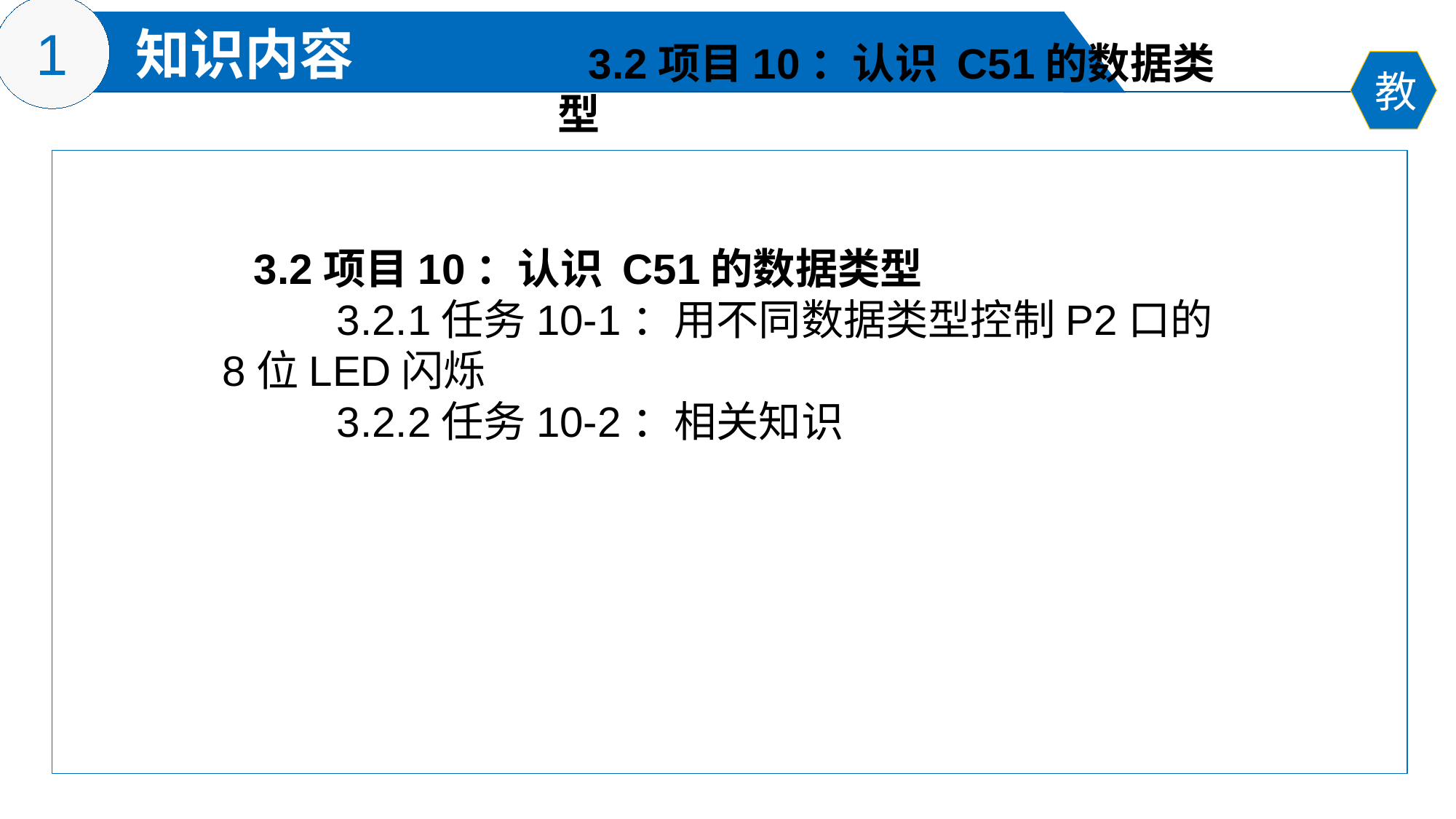

3.2项目10：认识 C51的数据类型
3.2项目10：认识 C51的数据类型
       3.2.1任务10-1：用不同数据类型控制P2口的8位LED闪烁
       3.2.2任务10-2：相关知识